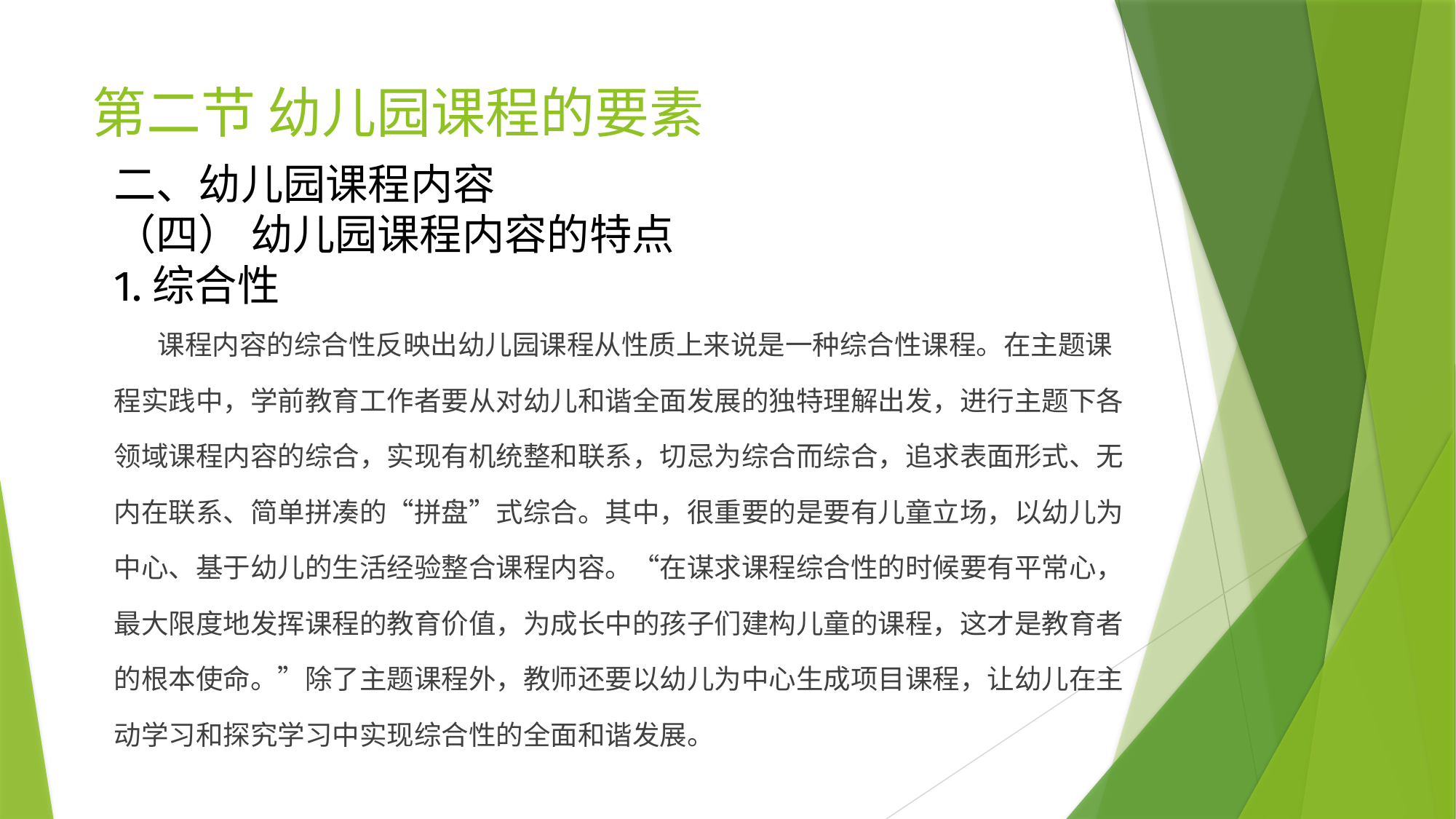

# 第二节 幼儿园课程的要素
二、幼儿园课程内容
（四） 幼儿园课程内容的特点
1.综合性
      课程内容的综合性反映出幼儿园课程从性质上来说是一种综合性课程。在主题课程实践中，学前教育工作者要从对幼儿和谐全面发展的独特理解出发，进行主题下各领域课程内容的综合，实现有机统整和联系，切忌为综合而综合，追求表面形式、无内在联系、简单拼凑的“拼盘”式综合。其中，很重要的是要有儿童立场，以幼儿为中心、基于幼儿的生活经验整合课程内容。“在谋求课程综合性的时候要有平常心，最大限度地发挥课程的教育价值，为成长中的孩子们建构儿童的课程，这才是教育者的根本使命。”除了主题课程外，教师还要以幼儿为中心生成项目课程，让幼儿在主动学习和探究学习中实现综合性的全面和谐发展。